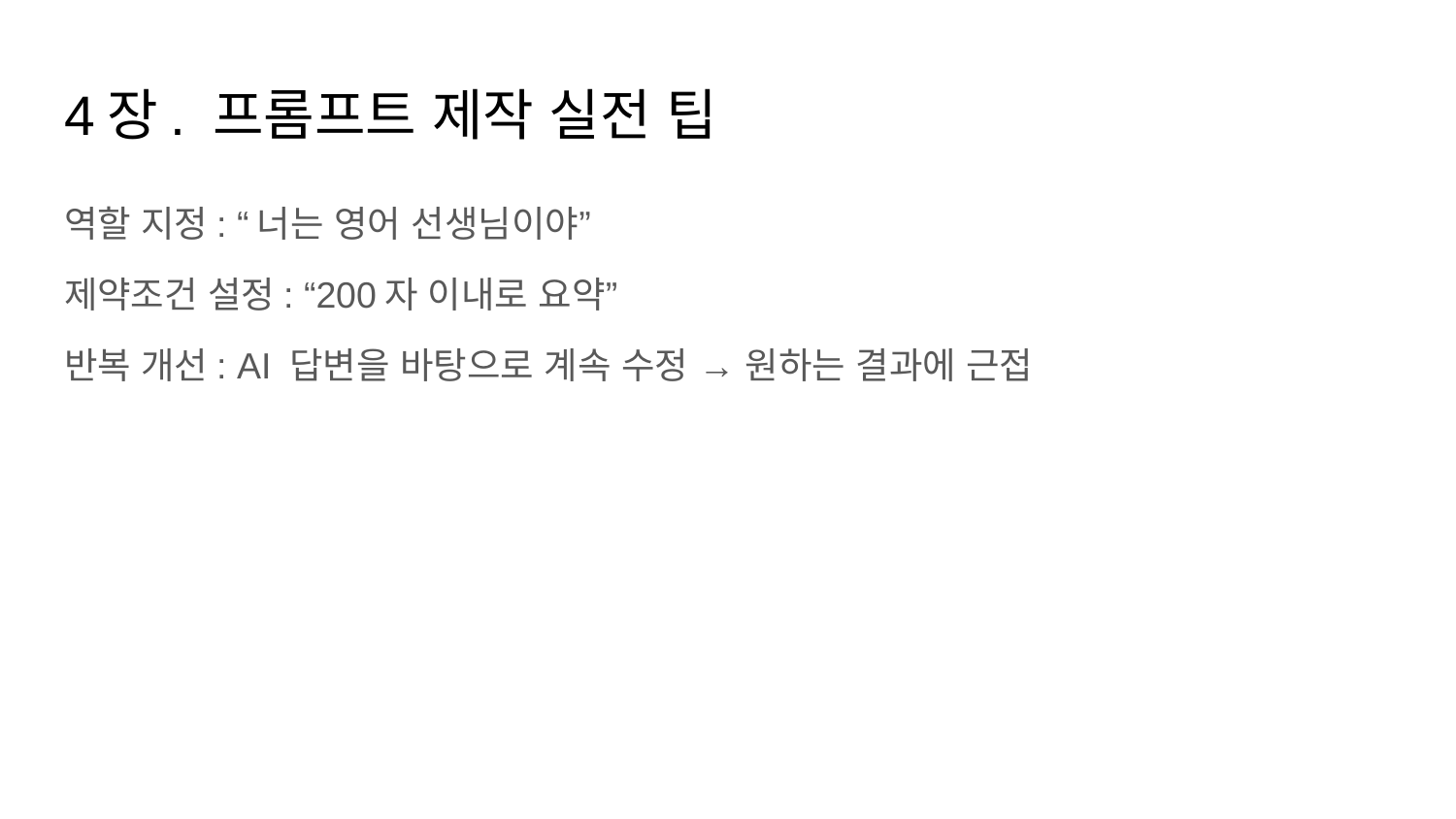

# 4장. 프롬프트 제작 실전 팁
역할 지정: “너는 영어 선생님이야”
제약조건 설정: “200자 이내로 요약”
반복 개선: AI 답변을 바탕으로 계속 수정 → 원하는 결과에 근접